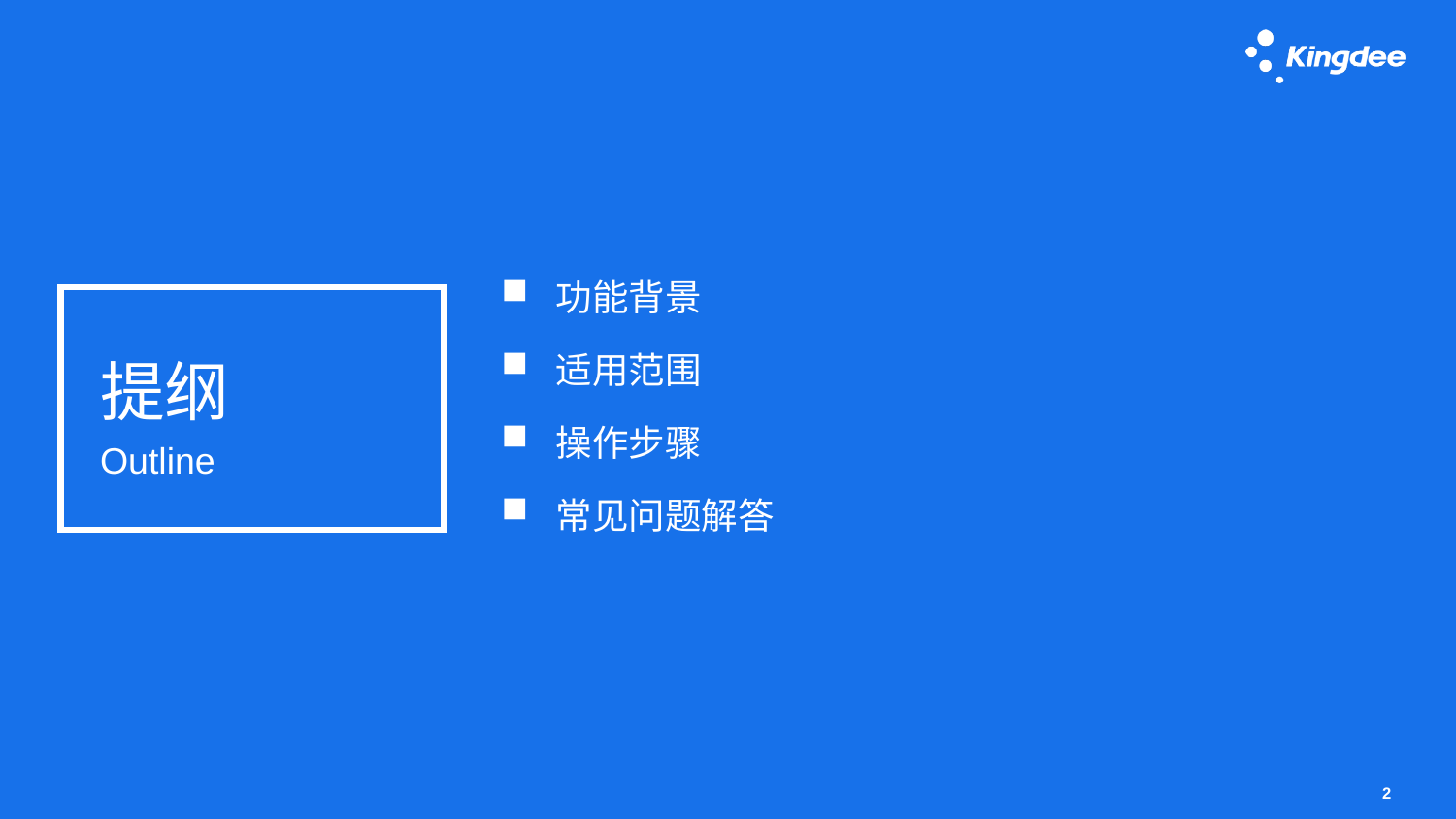

功能背景
适用范围
操作步骤
常见问题解答
# 提纲 Outline